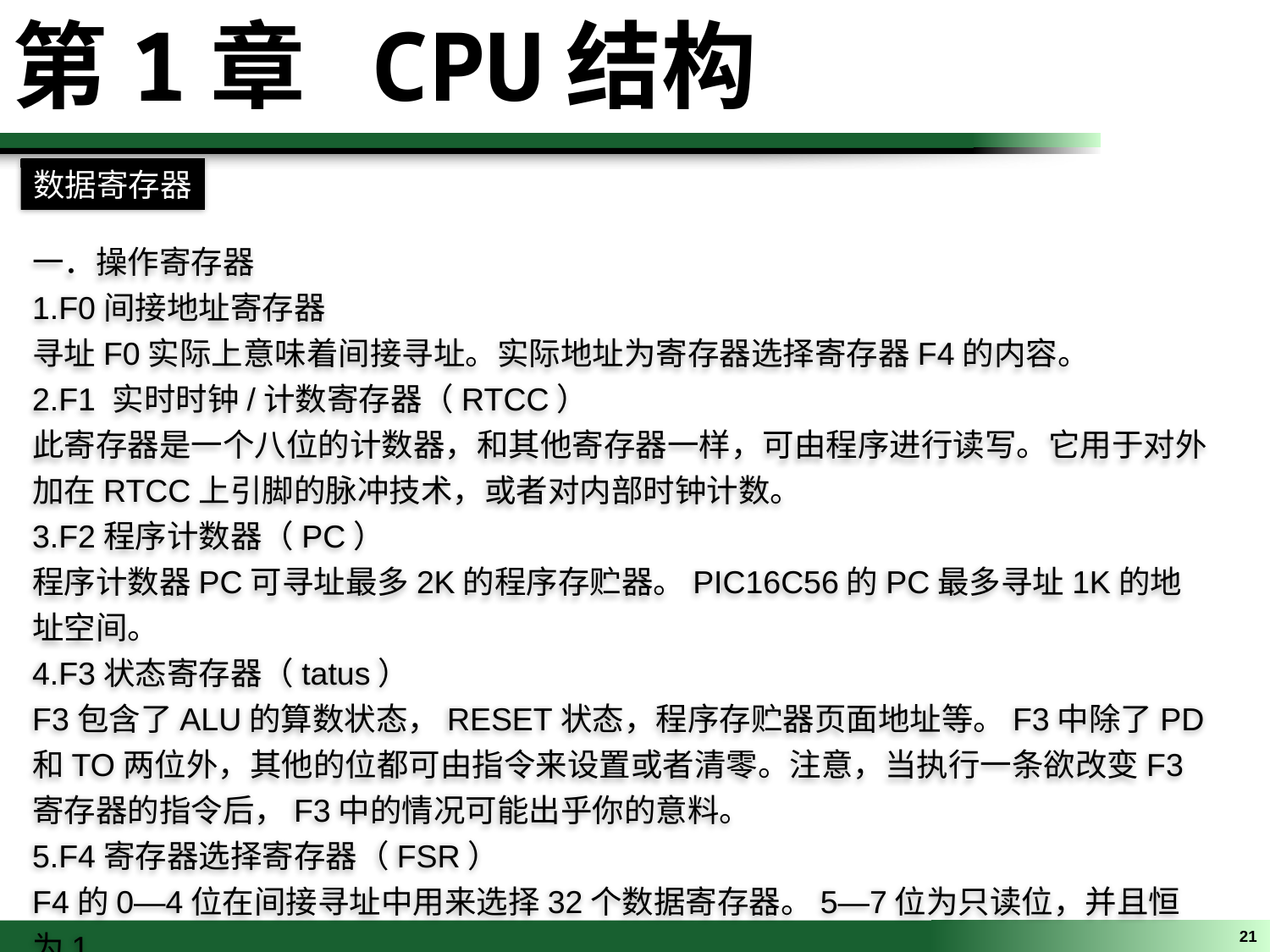

第1章  CPU结构

数据寄存器
一．操作寄存器
1.F0间接地址寄存器
寻址F0实际上意味着间接寻址。实际地址为寄存器选择寄存器F4的内容。
2.F1 实时时钟/计数寄存器（RTCC）
此寄存器是一个八位的计数器，和其他寄存器一样，可由程序进行读写。它用于对外加在RTCC上引脚的脉冲技术，或者对内部时钟计数。
3.F2程序计数器（PC）
程序计数器PC可寻址最多2K的程序存贮器。PIC16C56的PC最多寻址1K的地址空间。
4.F3状态寄存器（tatus）
F3包含了ALU的算数状态，RESET状态，程序存贮器页面地址等。F3中除了PD和TO两位外，其他的位都可由指令来设置或者清零。注意，当执行一条欲改变F3寄存器的指令后，F3中的情况可能出乎你的意料。
5.F4寄存器选择寄存器（FSR）
F4的0—4位在间接寻址中用来选择32个数据寄存器。5—7位为只读位，并且恒为1.
21